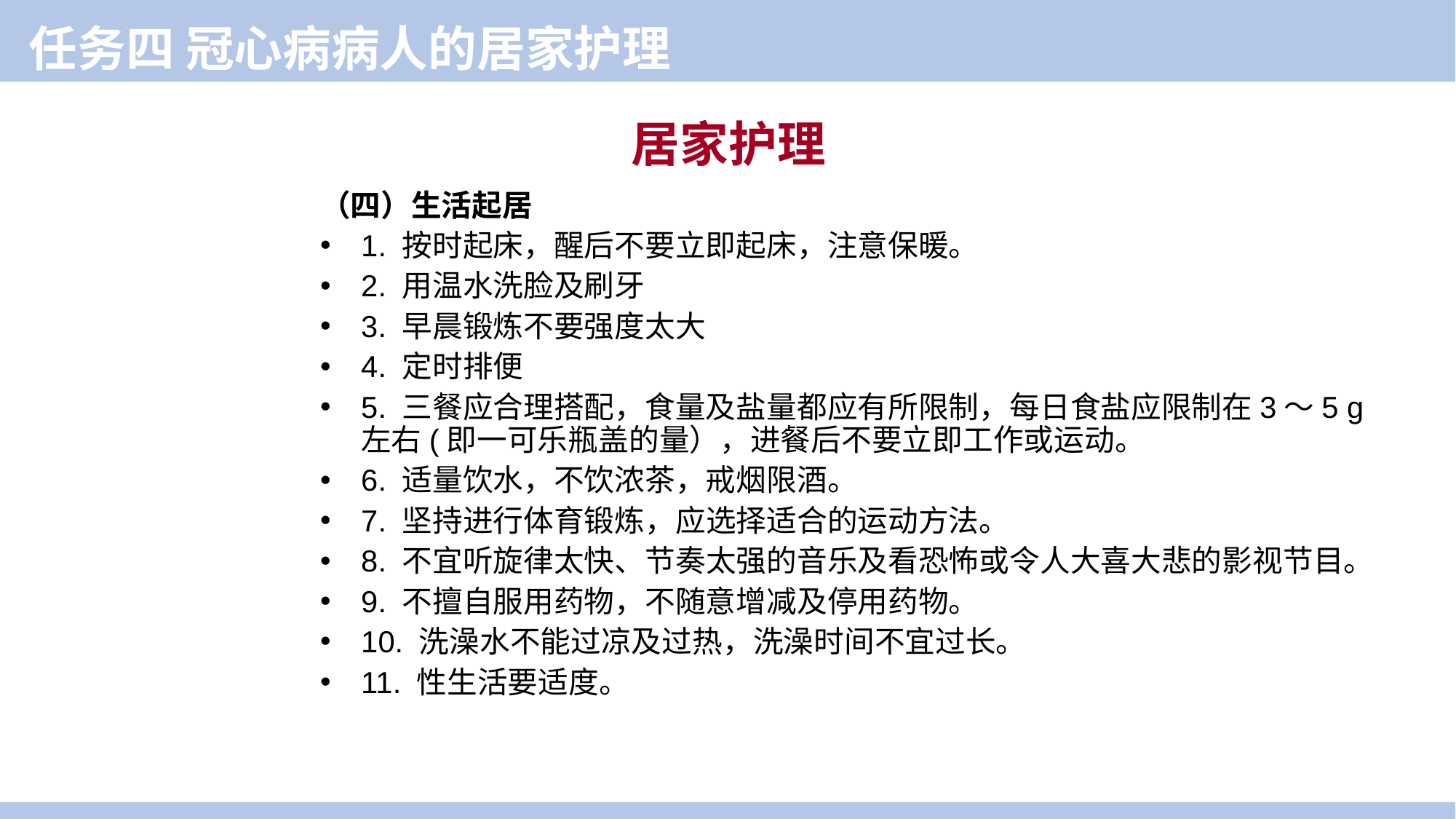

任务四 冠心病病人的居家护理
居家护理
（四）生活起居
1. 按时起床，醒后不要立即起床，注意保暖。
2. 用温水洗脸及刷牙
3. 早晨锻炼不要强度太大
4. 定时排便
5. 三餐应合理搭配，食量及盐量都应有所限制，每日食盐应限制在3～5 g左右(即一可乐瓶盖的量），进餐后不要立即工作或运动。
6. 适量饮水，不饮浓茶，戒烟限酒。
7. 坚持进行体育锻炼，应选择适合的运动方法。
8. 不宜听旋律太快、节奏太强的音乐及看恐怖或令人大喜大悲的影视节目。
9. 不擅自服用药物，不随意增减及停用药物。
10. 洗澡水不能过凉及过热，洗澡时间不宜过长。
11. 性生活要适度。